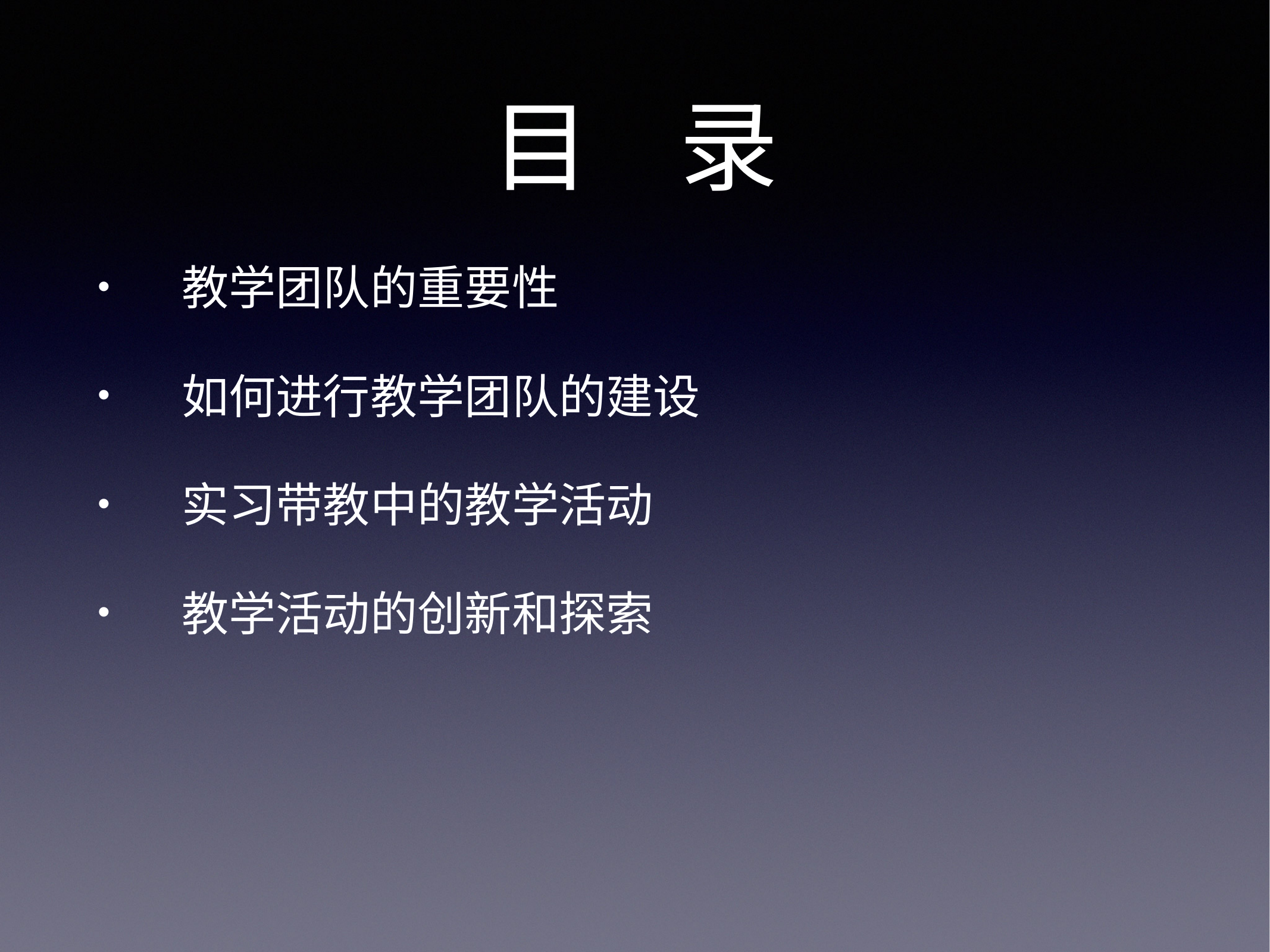

# 目    录
教学团队的重要性
如何进行教学团队的建设
实习带教中的教学活动
教学活动的创新和探索